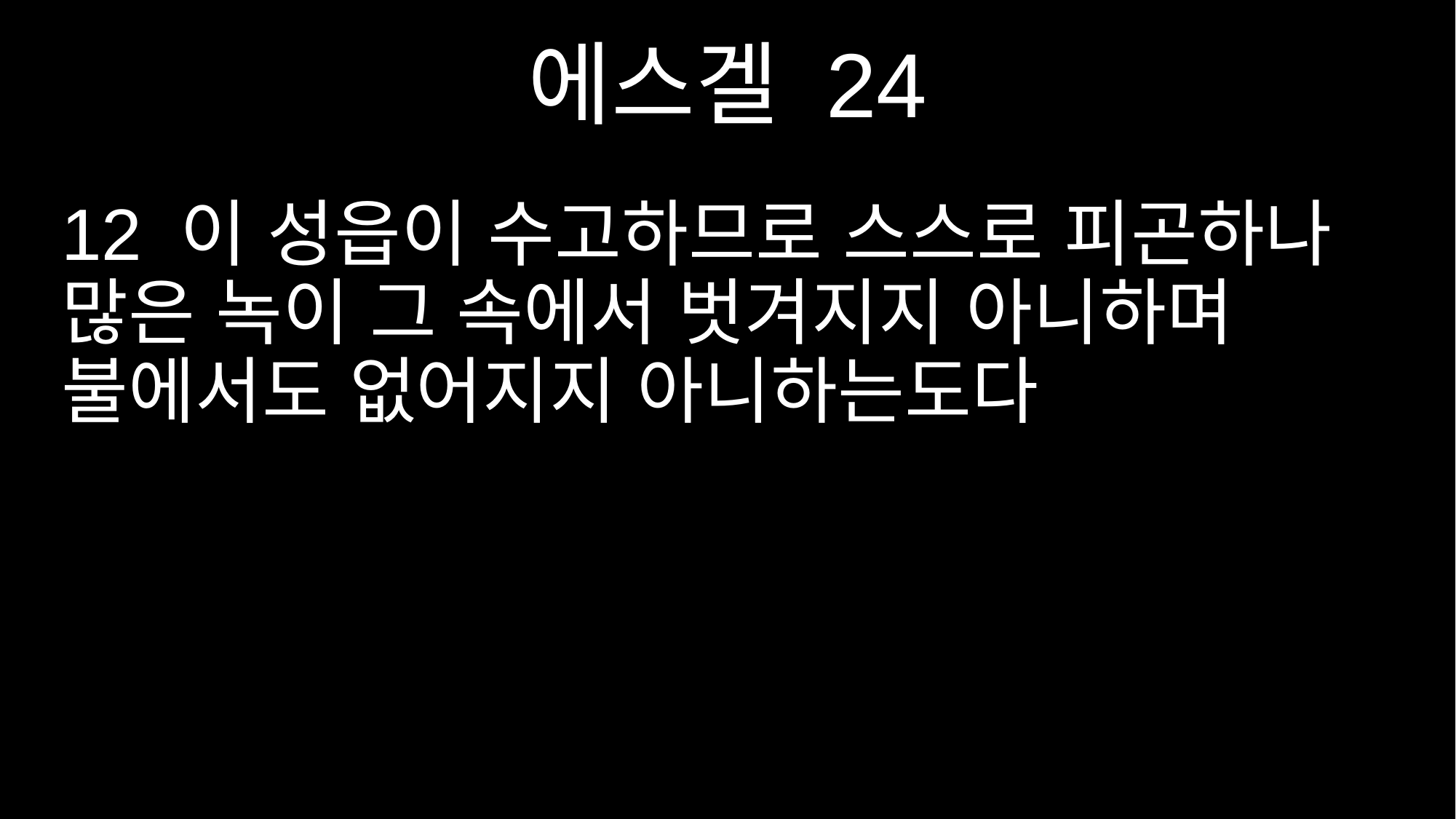

에스겔 24
12 이 성읍이 수고하므로 스스로 피곤하나 많은 녹이 그 속에서 벗겨지지 아니하며 불에서도 없어지지 아니하는도다